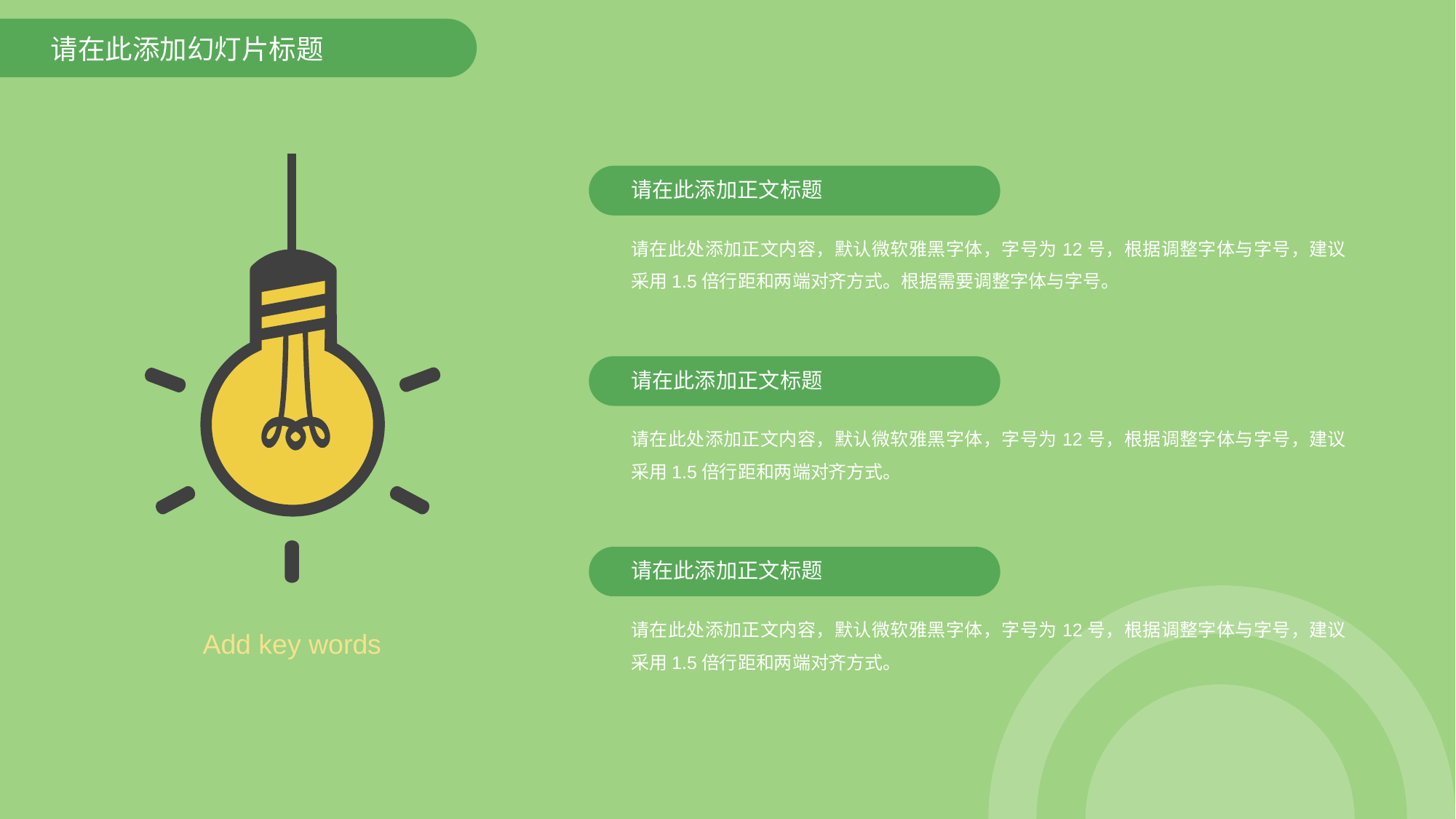

请在此添加幻灯片标题

请在此添加正文标题
请在此处添加正文内容，默认微软雅黑字体，字号为12号，根据调整字体与字号，建议采用1.5倍行距和两端对齐方式。根据需要调整字体与字号。

请在此添加正文标题
请在此处添加正文内容，默认微软雅黑字体，字号为12号，根据调整字体与字号，建议采用1.5倍行距和两端对齐方式。

请在此添加正文标题
请在此处添加正文内容，默认微软雅黑字体，字号为12号，根据调整字体与字号，建议采用1.5倍行距和两端对齐方式。
Add key words